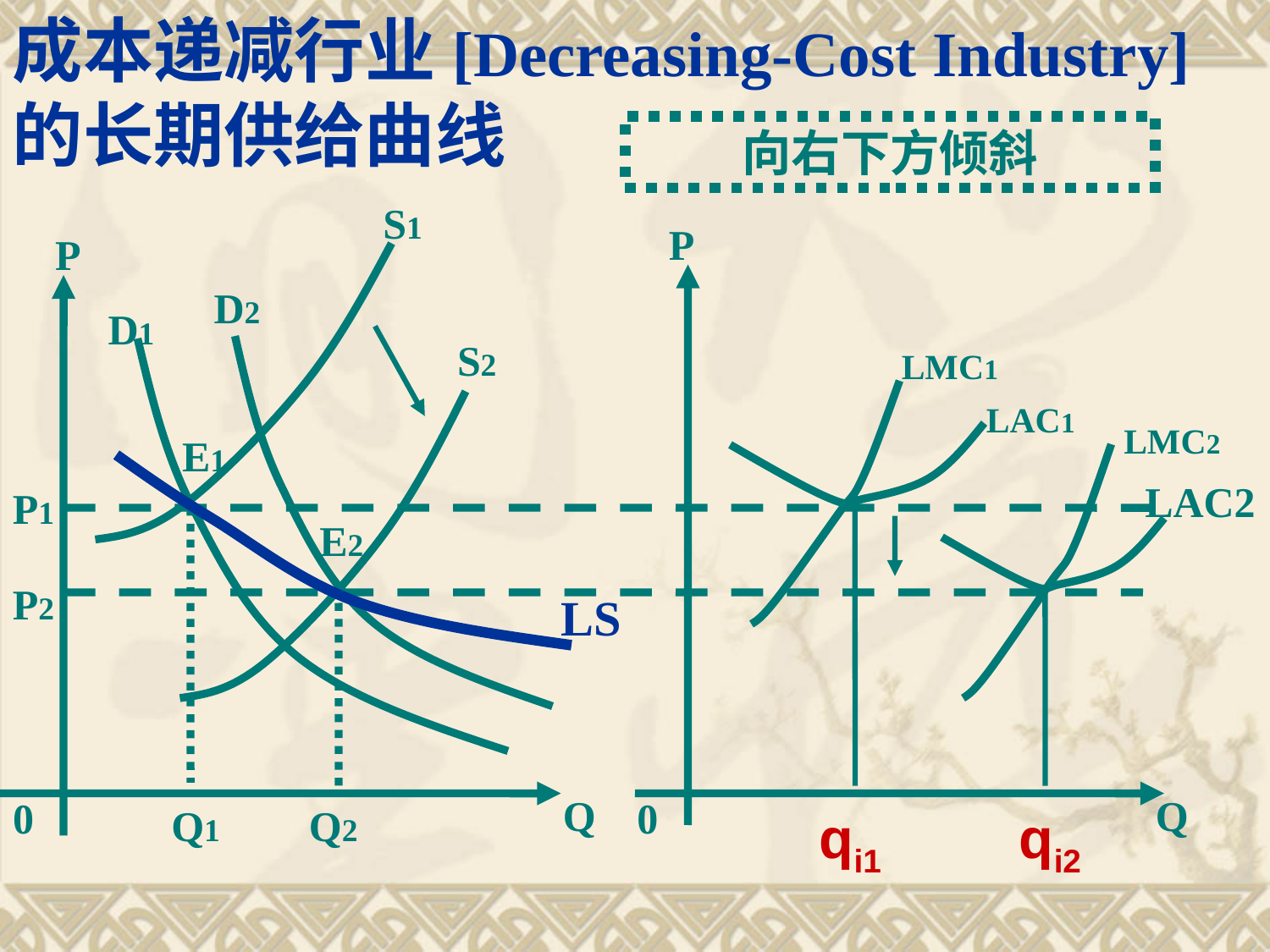

成本递减行业[Decreasing-Cost Industry]
的长期供给曲线
向右下方倾斜
S1
P
P

D2
D1

S2

LMC1

LAC1
LMC2
E1

LAC2
P1

E2

P2
LS

Q
Q
0
0

Q1
Q2

qi1
qi2